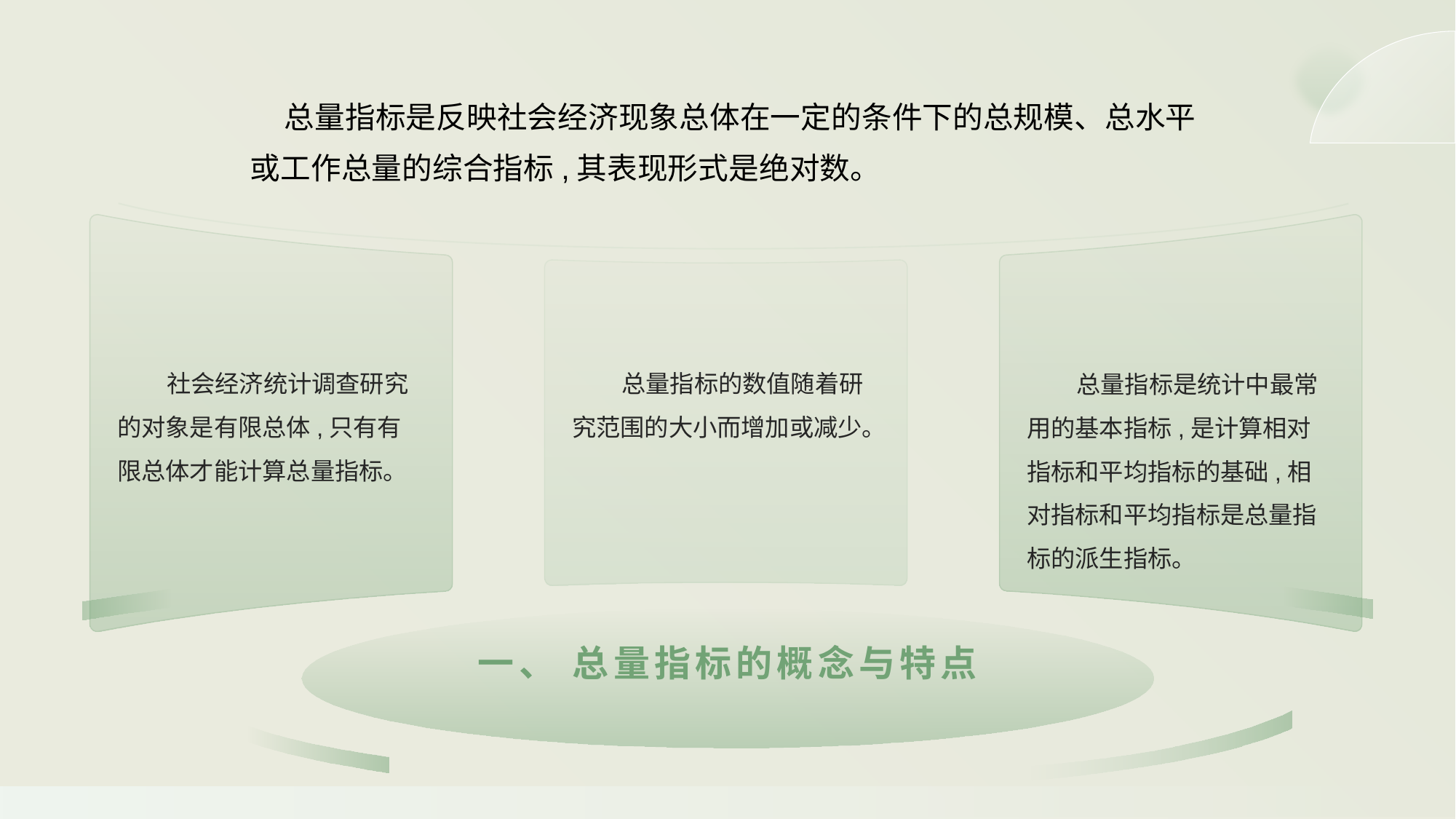

总量指标是反映社会经济现象总体在一定的条件下的总规模、总水平或工作总量的综合指标,其表现形式是绝对数。

        总量指标的数值随着研究范围的大小而增加或减少。
        社会经济统计调查研究的对象是有限总体,只有有限总体才能计算总量指标。
        总量指标是统计中最常用的基本指标,是计算相对指标和平均指标的基础,相对指标和平均指标是总量指标的派生指标。

一、 总量指标的概念与特点